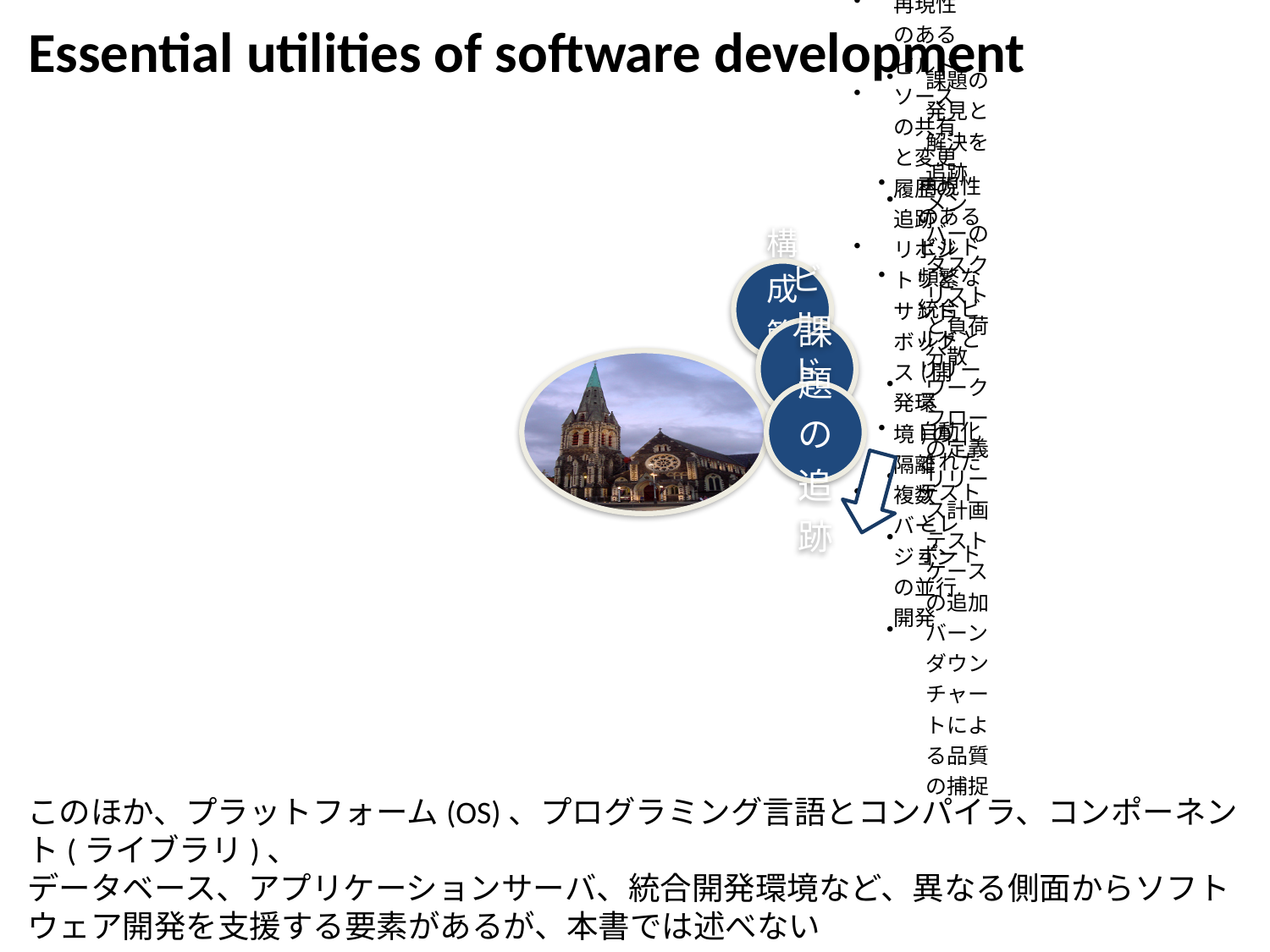

Essential utilities of software development
バーンダウンチャートによる品質の捕捉
このほか、プラットフォーム(OS)、プログラミング言語とコンパイラ、コンポーネント(ライブラリ)、
データベース、アプリケーションサーバ、統合開発環境など、異なる側面からソフトウェア開発を支援する要素があるが、本書では述べない